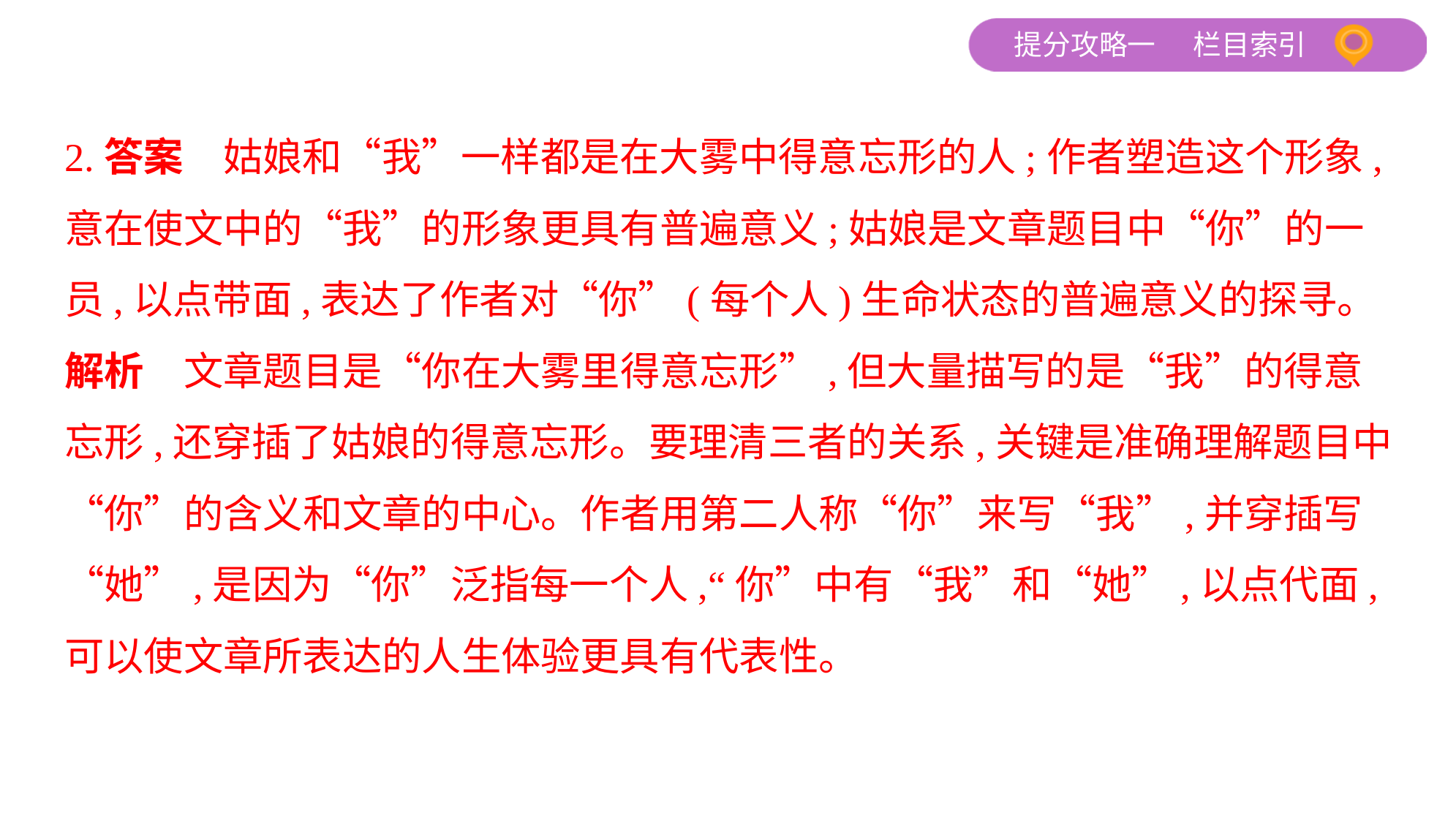

2.答案　姑娘和“我”一样都是在大雾中得意忘形的人;作者塑造这个形象,
意在使文中的“我”的形象更具有普遍意义;姑娘是文章题目中“你”的一
员,以点带面,表达了作者对“你”(每个人)生命状态的普遍意义的探寻。
解析　文章题目是“你在大雾里得意忘形”,但大量描写的是“我”的得意
忘形,还穿插了姑娘的得意忘形。要理清三者的关系,关键是准确理解题目中
“你”的含义和文章的中心。作者用第二人称“你”来写“我”,并穿插写
“她”,是因为“你”泛指每一个人,“你”中有“我”和“她”,以点代面,
可以使文章所表达的人生体验更具有代表性。